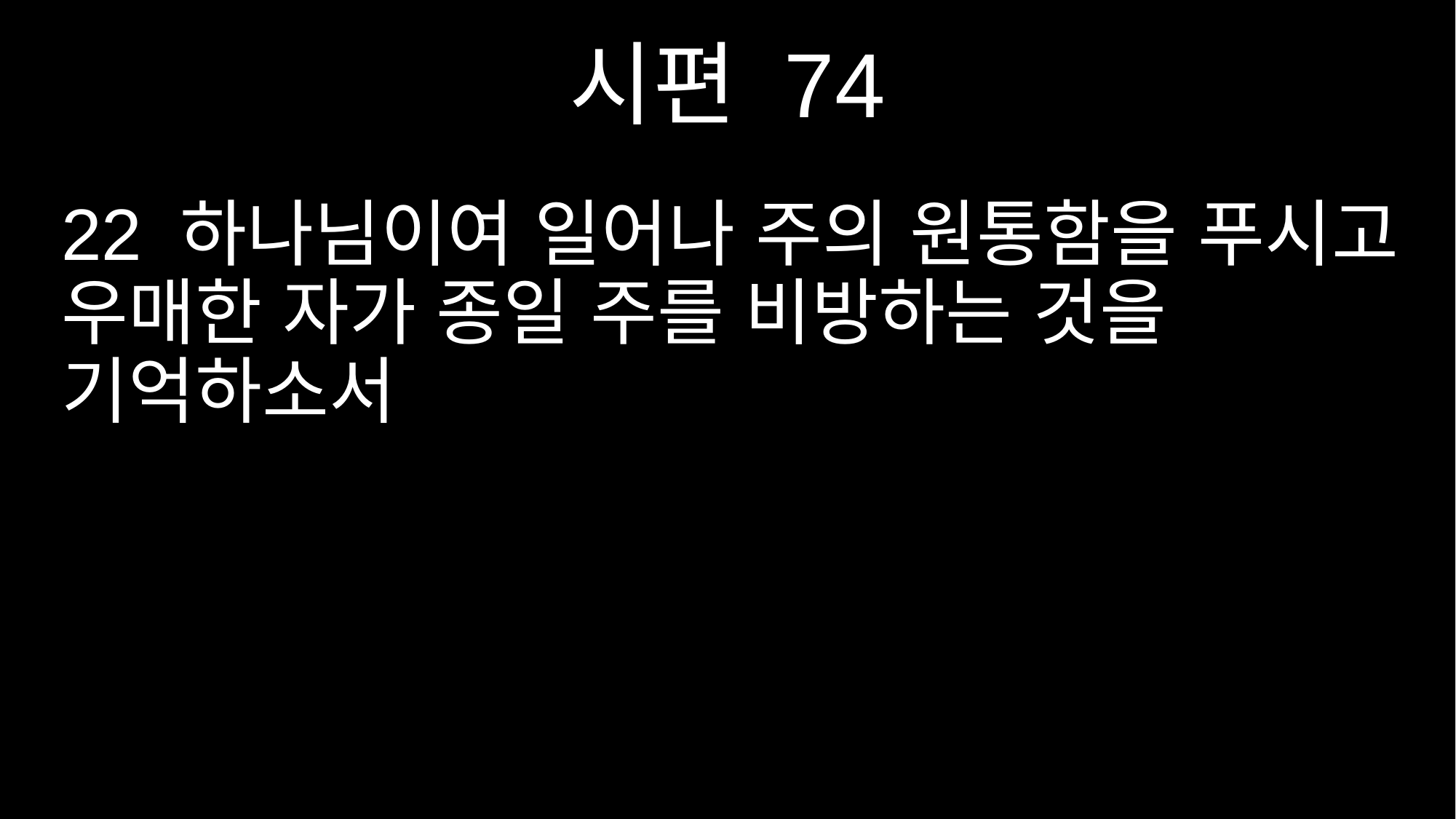

시편 74
22 하나님이여 일어나 주의 원통함을 푸시고 우매한 자가 종일 주를 비방하는 것을 기억하소서